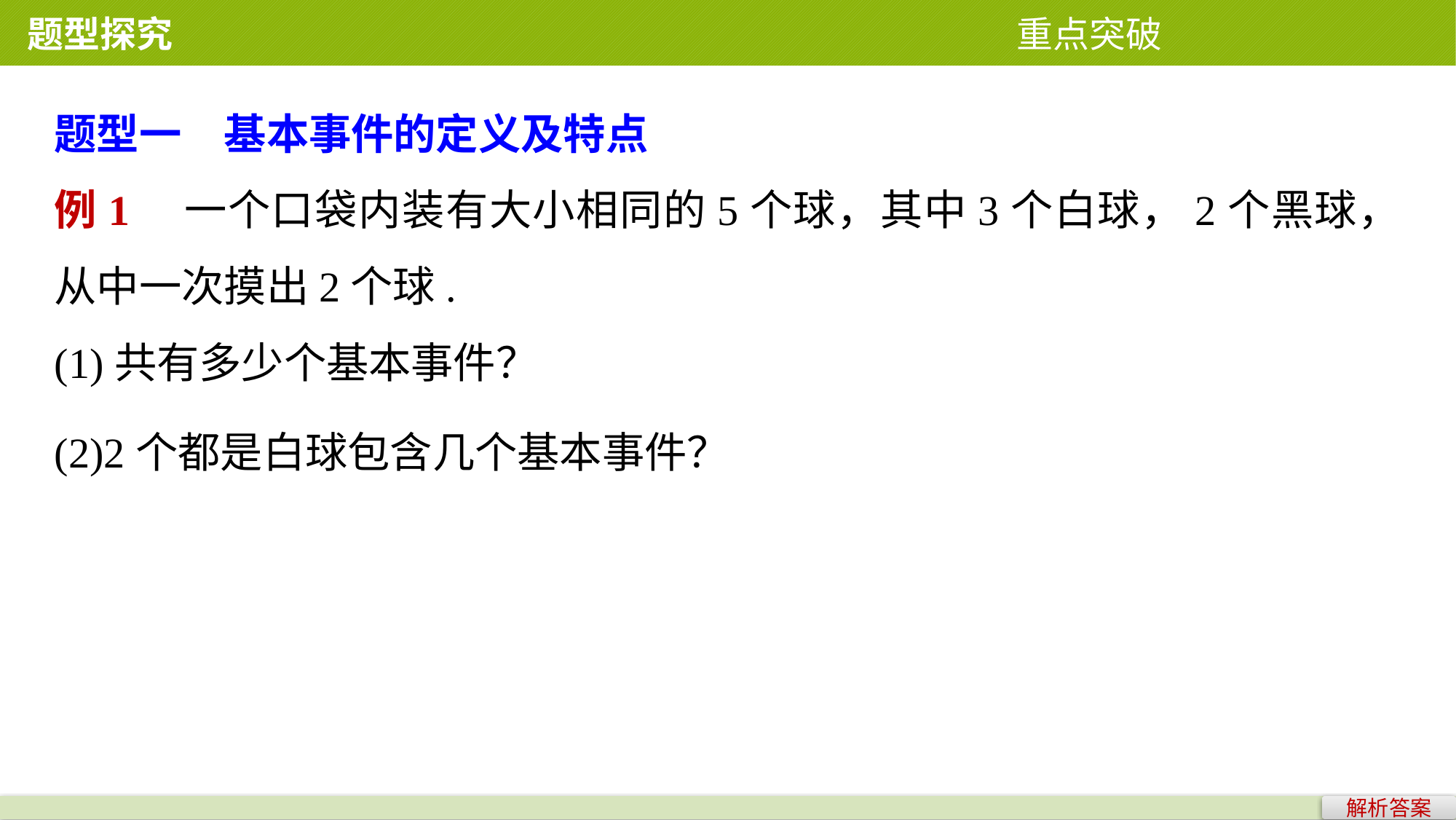

题型探究                                                                                                       重点突破
题型一　基本事件的定义及特点
例1　一个口袋内装有大小相同的5个球，其中3个白球，2个黑球，从中一次摸出2个球.
(1)共有多少个基本事件？
(2)2个都是白球包含几个基本事件？
解析答案